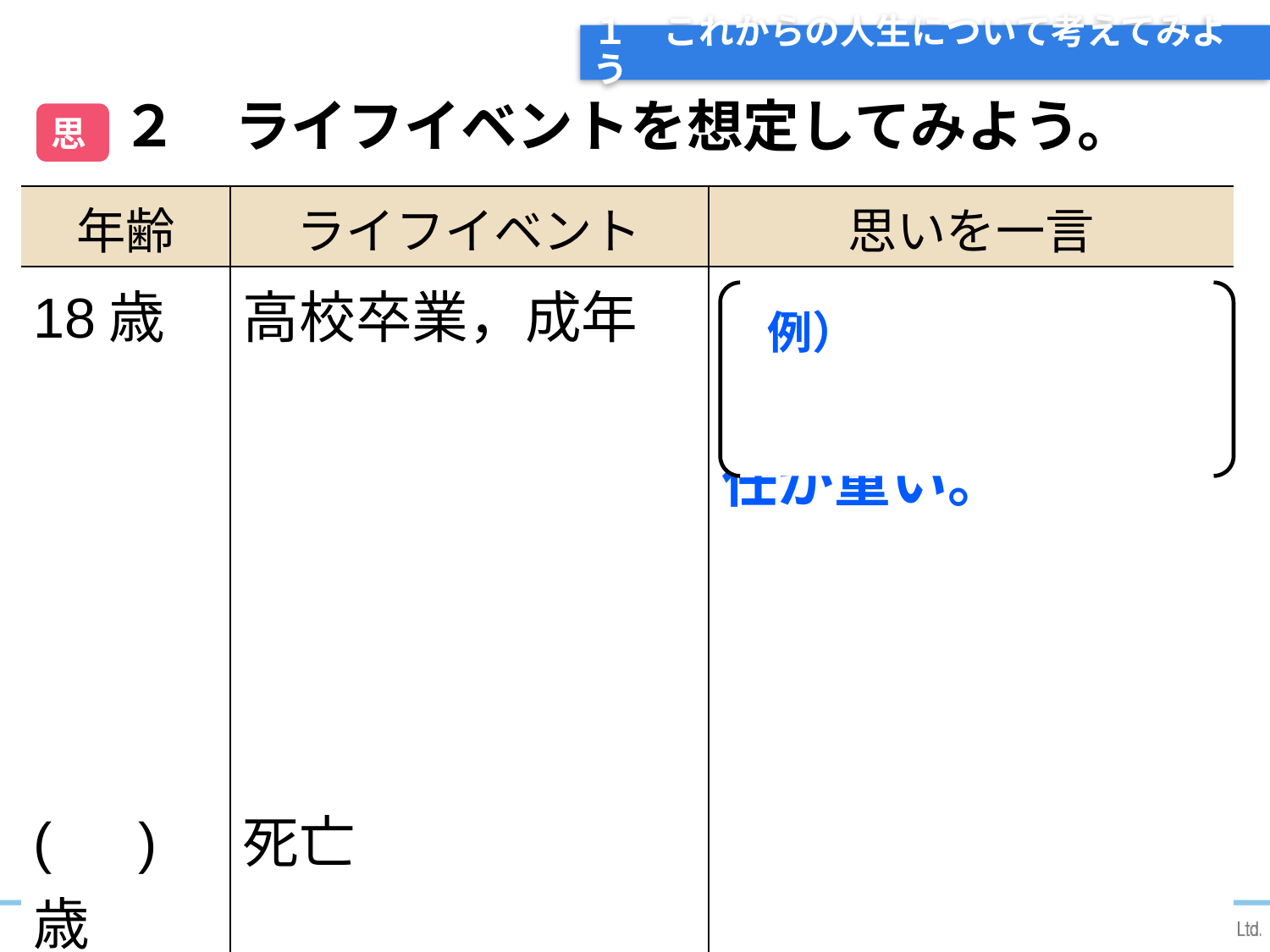

# １　これからの人生について考えてみよう
２　ライフイベントを想定してみよう。
思
| 年齢 | ライフイベント | 思いを一言 |
| --- | --- | --- |
| 18歳 (　)歳 | 高校卒業，成年 死亡 | 例） 18歳から成年で責任が重い。 |
 例）
6